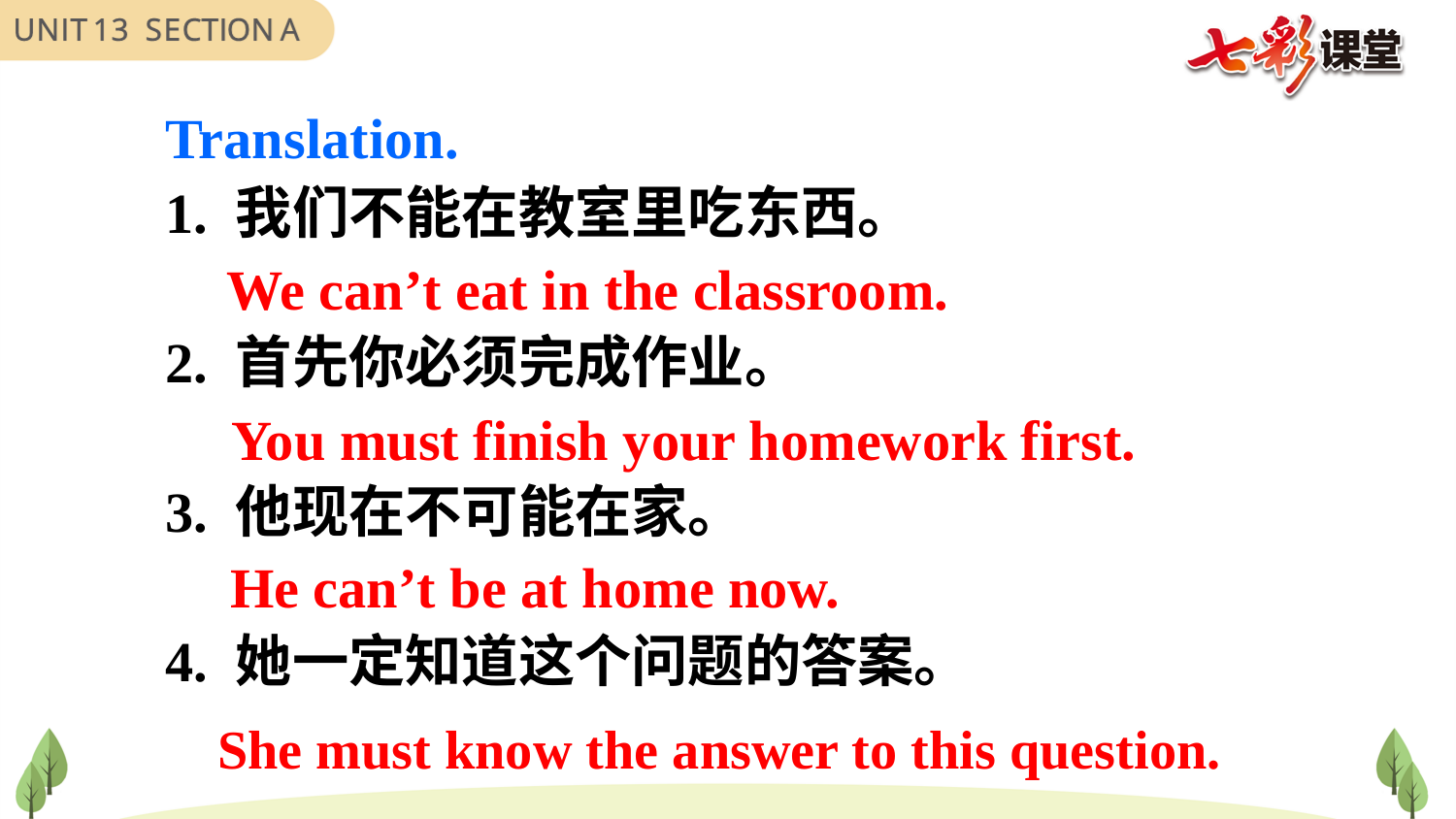

Translation.
1. 我们不能在教室里吃东西。

2. 首先你必须完成作业。

3. 他现在不可能在家。

4. 她一定知道这个问题的答案。
We can’t eat in the classroom.
You must finish your homework first.
He can’t be at home now.
She must know the answer to this question.